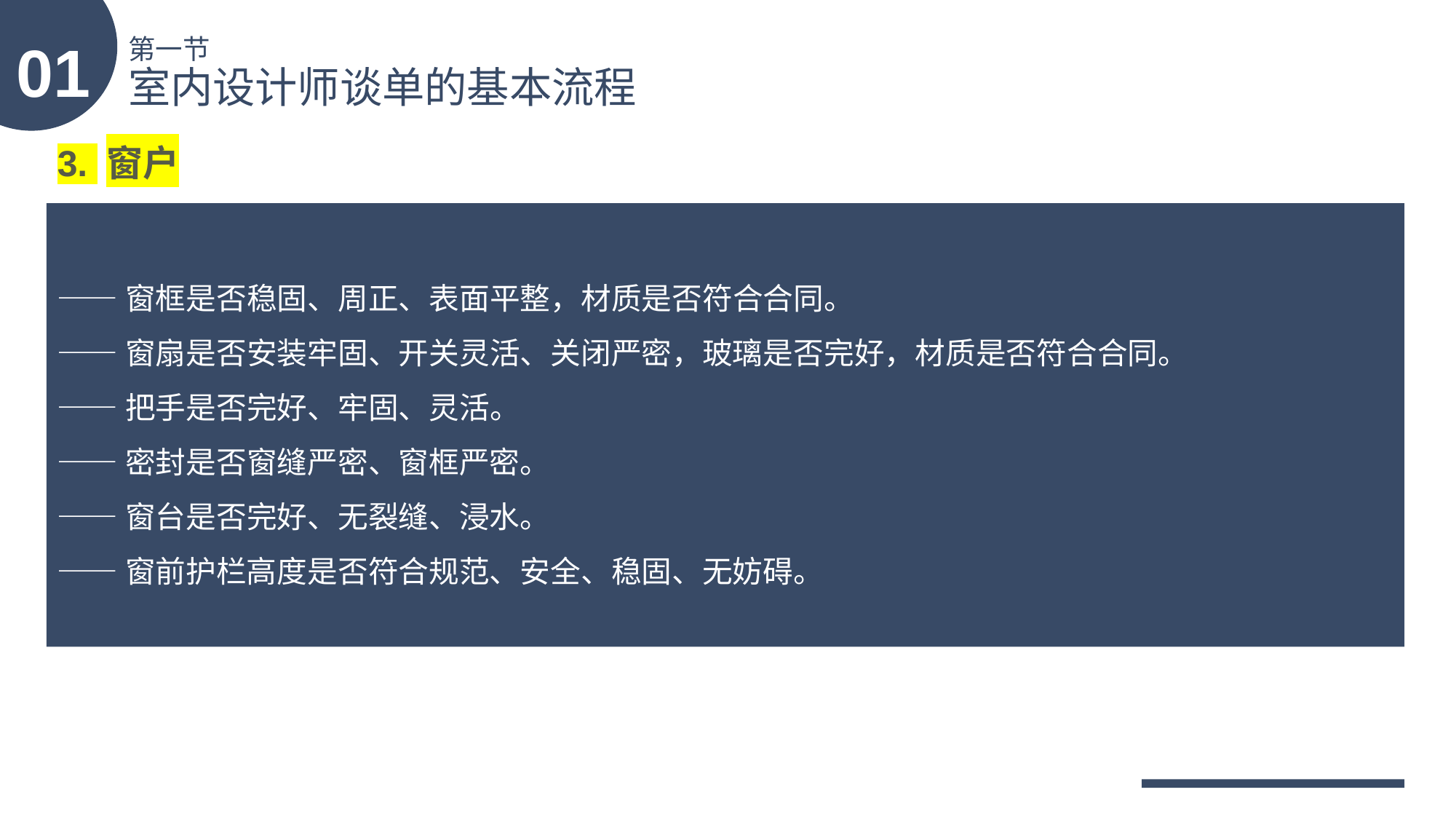

01
第一节
室内设计师谈单的基本流程
3. 窗户
——窗框是否稳固、周正、表面平整，材质是否符合合同。
——窗扇是否安装牢固、开关灵活、关闭严密，玻璃是否完好，材质是否符合合同。
——把手是否完好、牢固、灵活。
——密封是否窗缝严密、窗框严密。
——窗台是否完好、无裂缝、浸水。
——窗前护栏高度是否符合规范、安全、稳固、无妨碍。